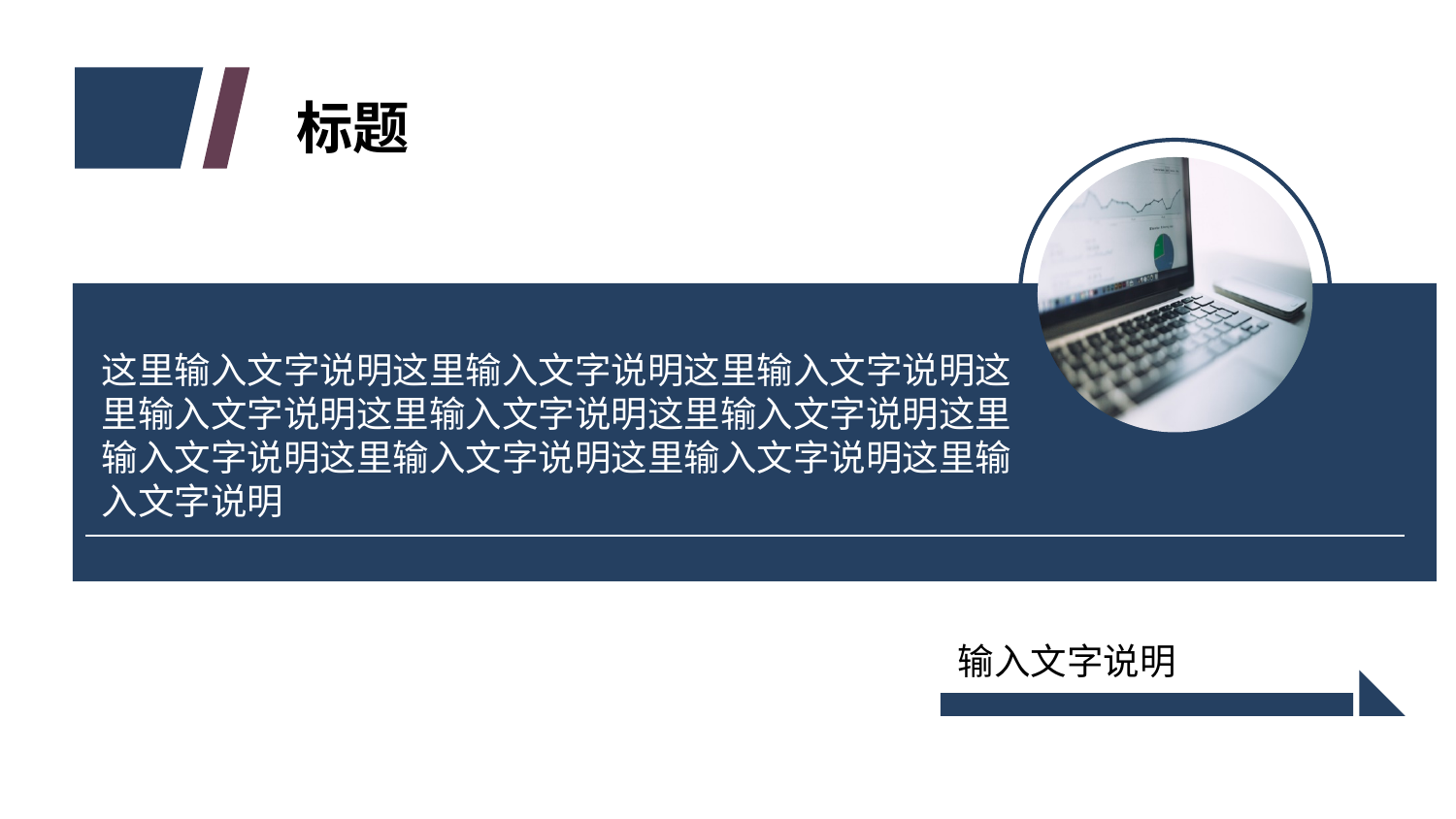

标题

这里输入文字说明这里输入文字说明这里输入文字说明这里输入文字说明这里输入文字说明这里输入文字说明这里输入文字说明这里输入文字说明这里输入文字说明这里输入文字说明

输入文字说明